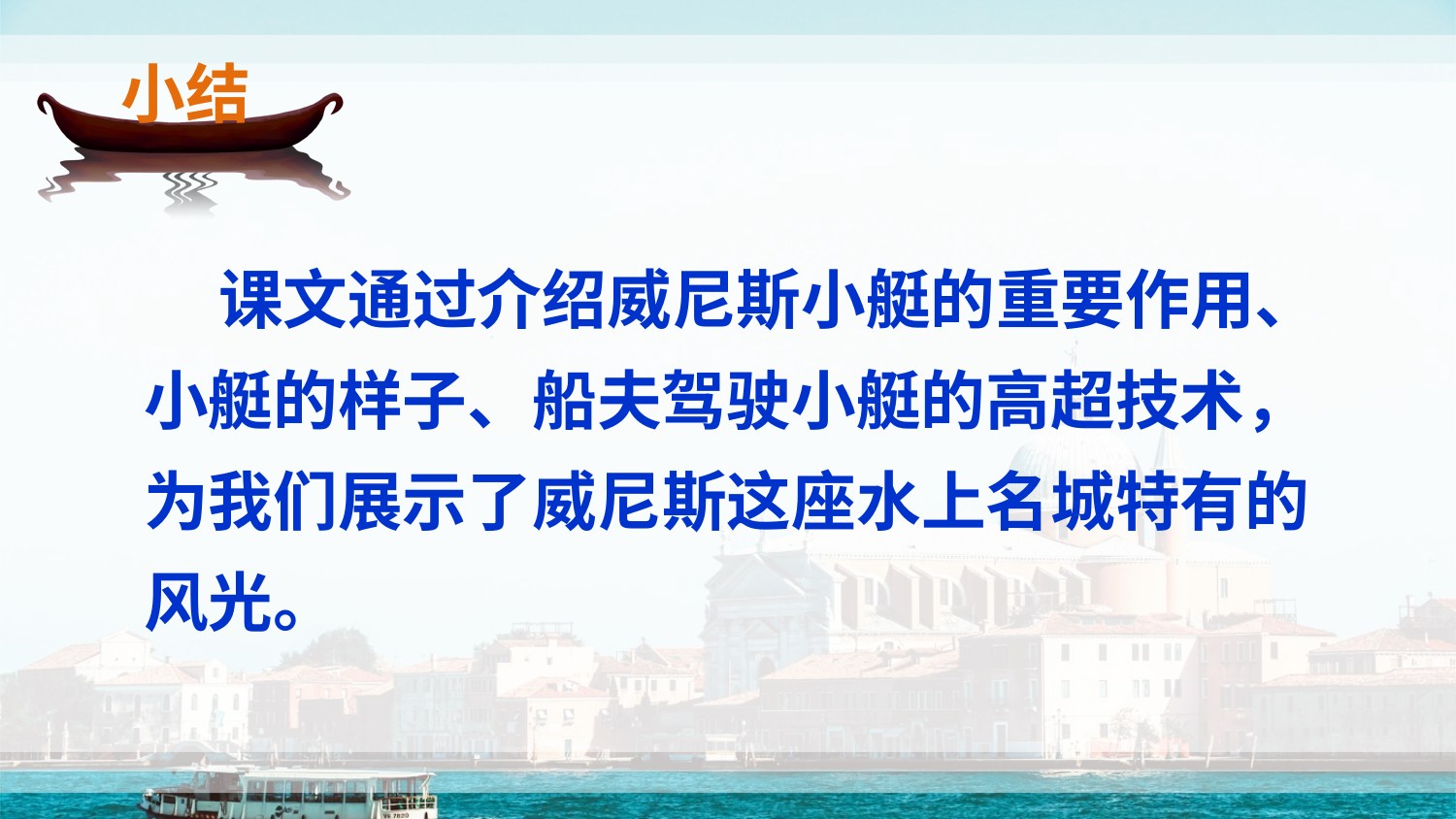

小结
    课文通过介绍威尼斯小艇的重要作用、小艇的样子、船夫驾驶小艇的高超技术，为我们展示了威尼斯这座水上名城特有的风光。